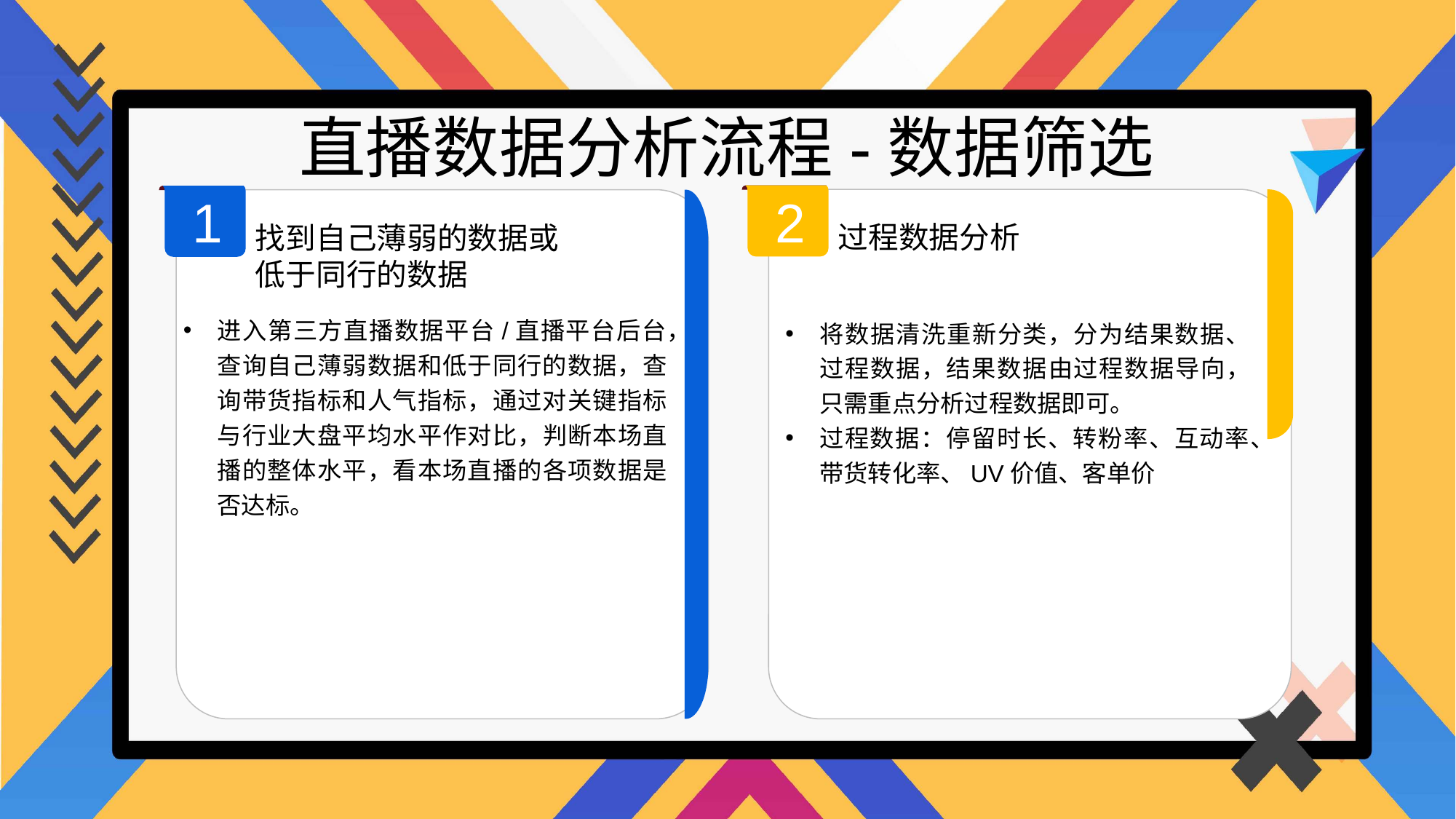

直播数据分析流程-数据筛选
2
1

过程数据分析
找到自己薄弱的数据或低于同行的数据
进入第三方直播数据平台/直播平台后台，查询自己薄弱数据和低于同行的数据，查询带货指标和人气指标，通过对关键指标与行业大盘平均水平作对比，判断本场直播的整体水平，看本场直播的各项数据是否达标。
将数据清洗重新分类，分为结果数据、过程数据，结果数据由过程数据导向，只需重点分析过程数据即可。
过程数据：停留时长、转粉率、互动率、带货转化率、UV价值、客单价